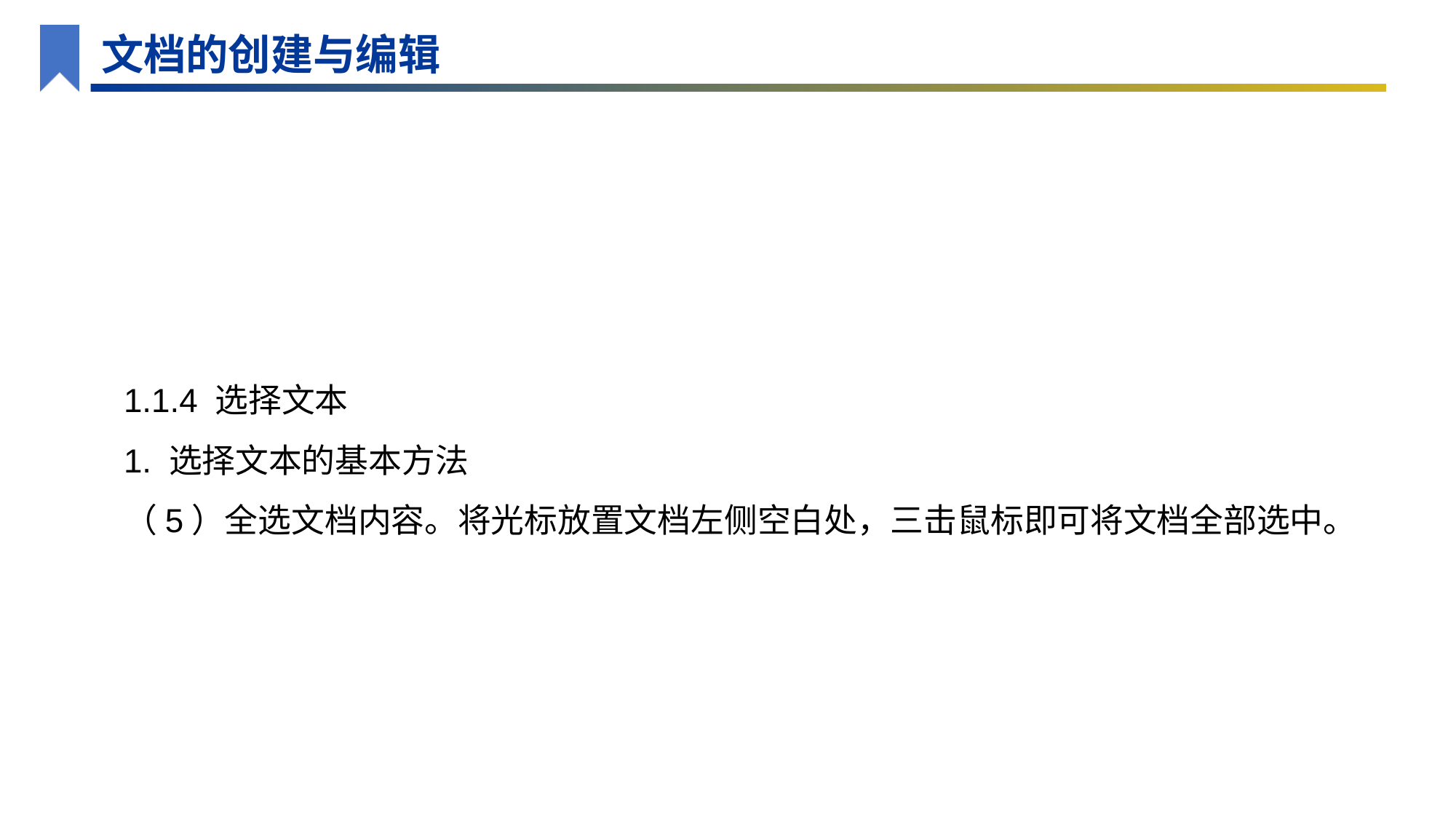

文档的创建与编辑
1.1.4 选择文本
1. 选择文本的基本方法
（5）全选文档内容。将光标放置文档左侧空白处，三击鼠标即可将文档全部选中。